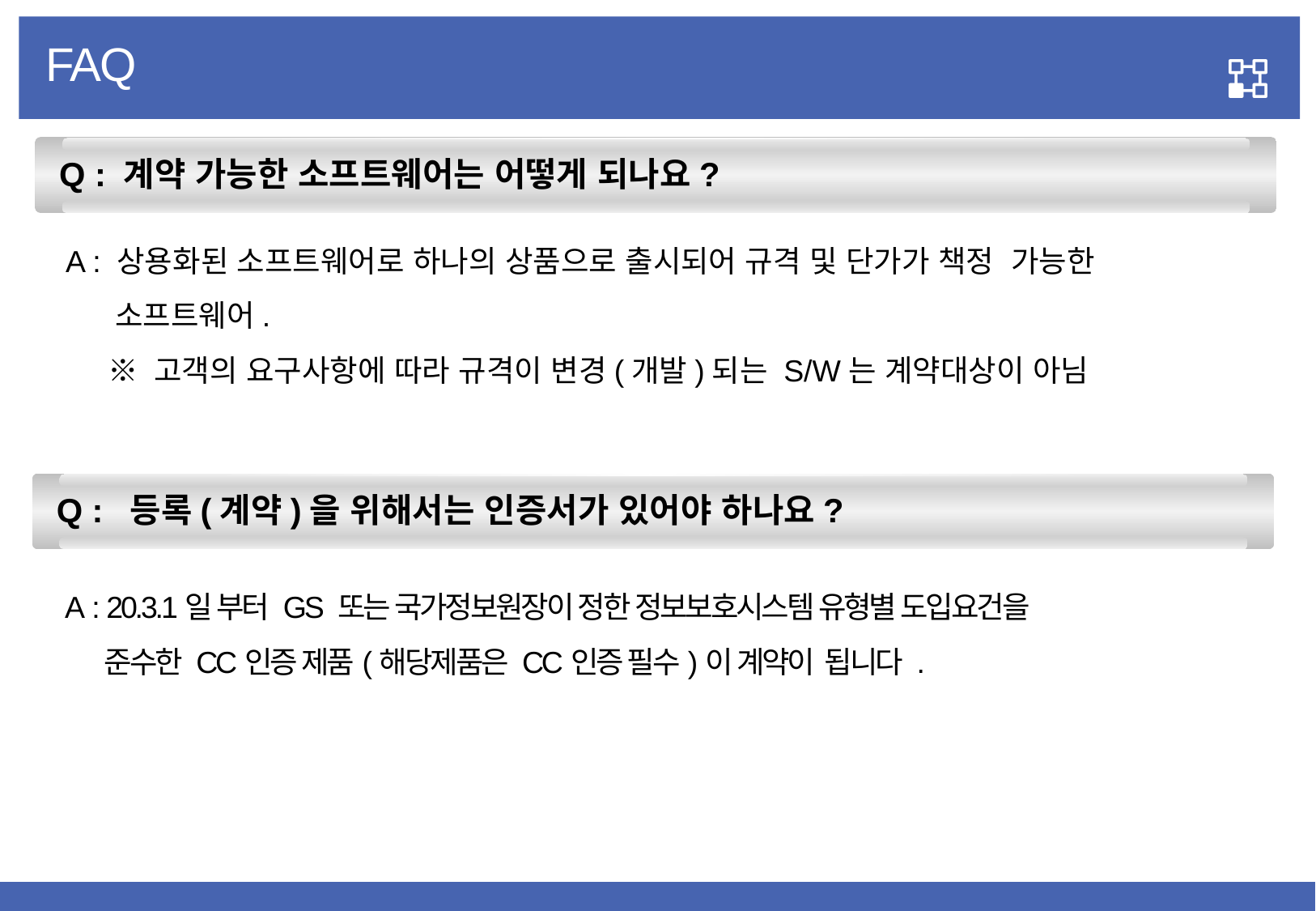

FAQ

 Q : 계약 가능한 소프트웨어는 어떻게 되나요?
A : 상용화된 소프트웨어로 하나의 상품으로 출시되어 규격 및 단가가 책정  가능한
     소프트웨어.
     ※ 고객의 요구사항에 따라 규격이 변경(개발)되는 S/W는 계약대상이 아님

 Q :  등록(계약)을 위해서는 인증서가 있어야 하나요?
A : 20.3.1일 부터 GS 또는 국가정보원장이 정한 정보보호시스템 유형별 도입요건을
     준수한 CC인증 제품(해당제품은 CC인증 필수)이 계약이  됩니다 .